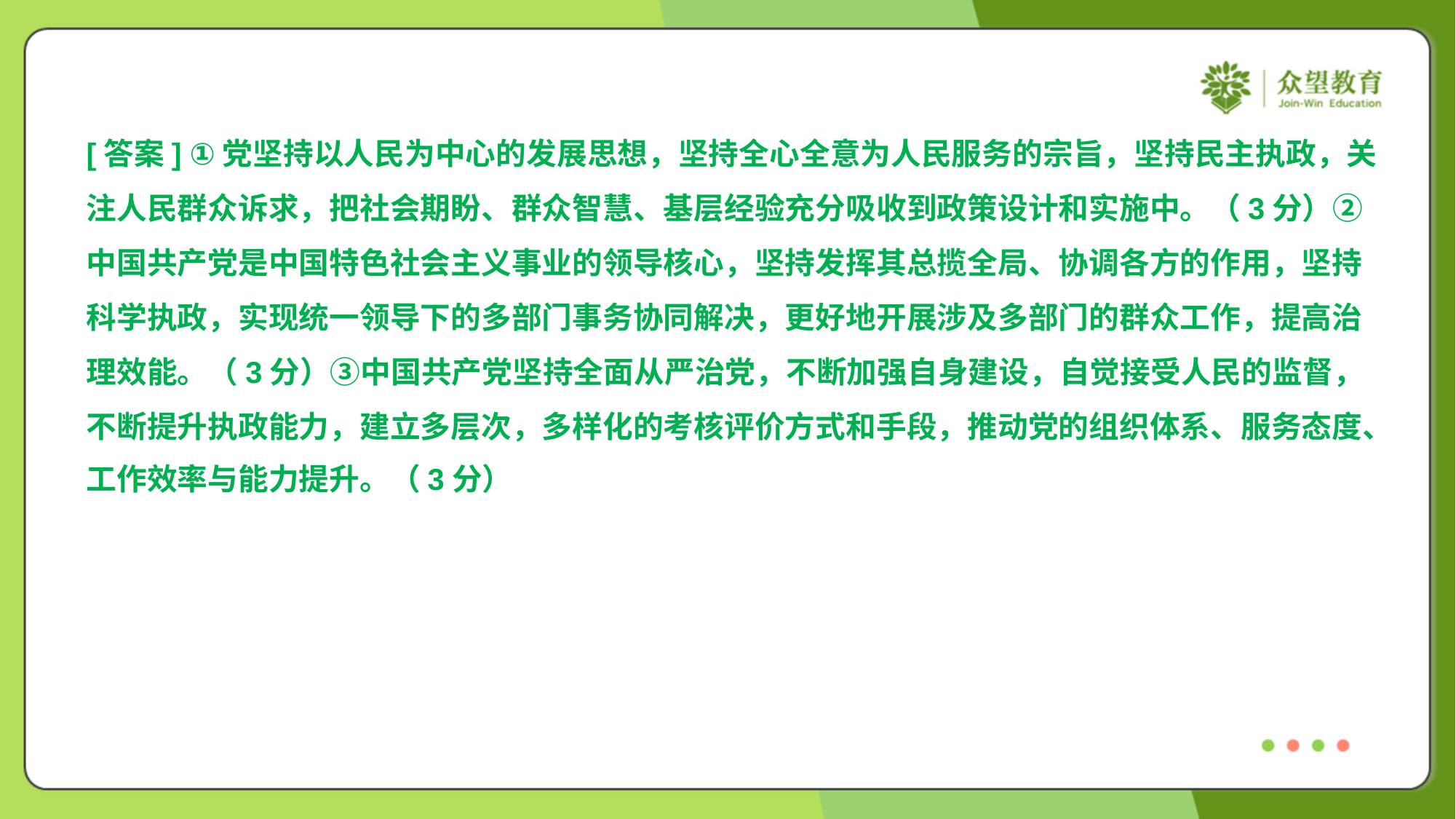

[答案] ①党坚持以人民为中心的发展思想，坚持全心全意为人民服务的宗旨，坚持民主执政，关
注人民群众诉求，把社会期盼、群众智慧、基层经验充分吸收到政策设计和实施中。（3分）②
中国共产党是中国特色社会主义事业的领导核心，坚持发挥其总揽全局、协调各方的作用，坚持
科学执政，实现统一领导下的多部门事务协同解决，更好地开展涉及多部门的群众工作，提高治
理效能。（3分）③中国共产党坚持全面从严治党，不断加强自身建设，自觉接受人民的监督，
不断提升执政能力，建立多层次，多样化的考核评价方式和手段，推动党的组织体系、服务态度、
工作效率与能力提升。（3分）